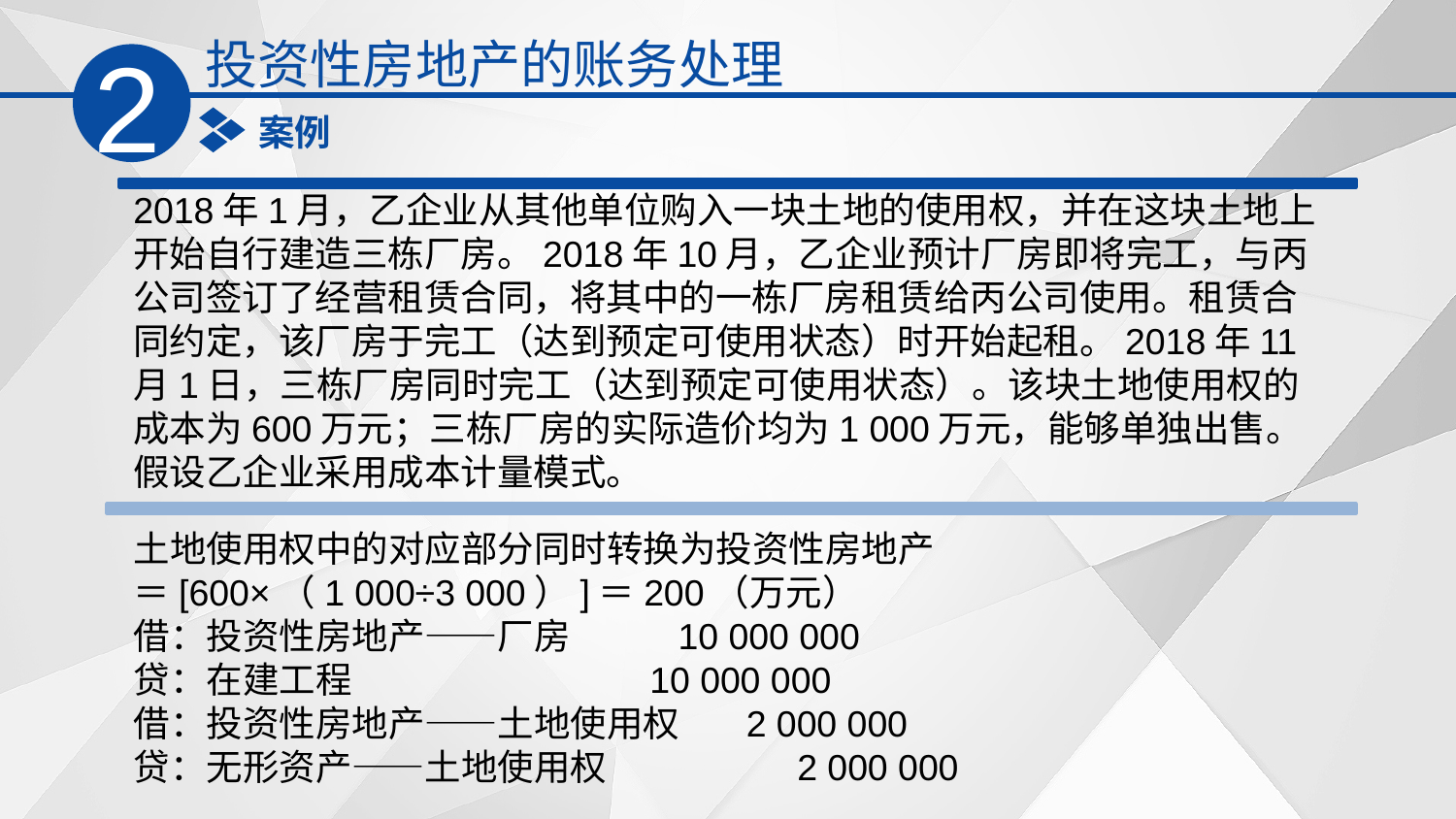

投资性房地产的账务处理
2

案例

2018年1月，乙企业从其他单位购入一块土地的使用权，并在这块土地上开始自行建造三栋厂房。2018年10月，乙企业预计厂房即将完工，与丙公司签订了经营租赁合同，将其中的一栋厂房租赁给丙公司使用。租赁合同约定，该厂房于完工（达到预定可使用状态）时开始起租。2018年11月1日，三栋厂房同时完工（达到预定可使用状态）。该块土地使用权的成本为600万元；三栋厂房的实际造价均为1 000万元，能够单独出售。假设乙企业采用成本计量模式。

土地使用权中的对应部分同时转换为投资性房地产
＝[600×（1 000÷3 000）]＝200（万元）
借：投资性房地产——厂房            10 000 000
贷：在建工程                                   10 000 000
借：投资性房地产——土地使用权       2 000 000
贷：无形资产——土地使用权                      2 000 000